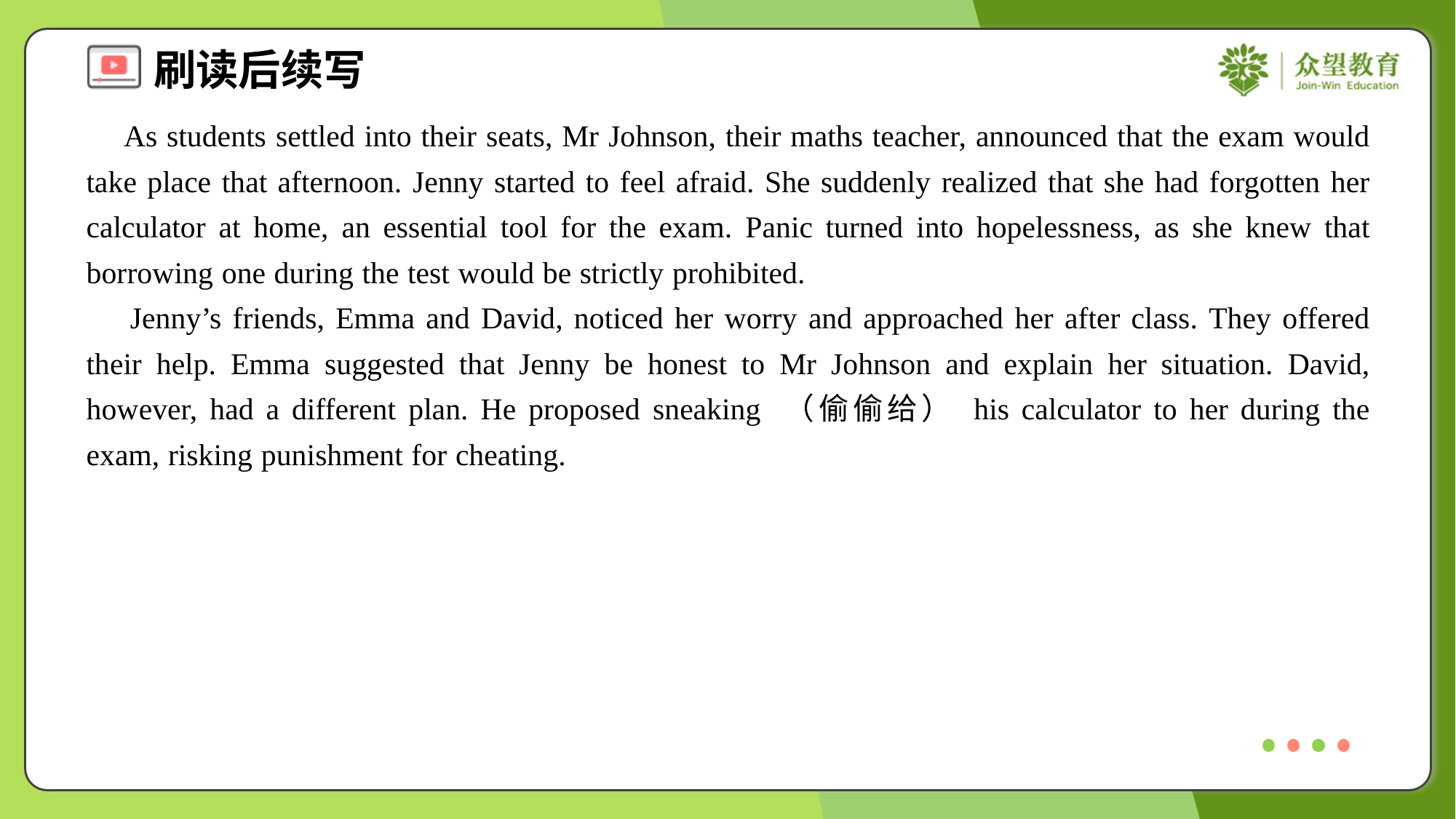

As students settled into their seats, Mr Johnson, their maths teacher, announced that the exam would take place that afternoon. Jenny started to feel afraid. She suddenly realized that she had forgotten her calculator at home, an essential tool for the exam. Panic turned into hopelessness, as she knew that borrowing one during the test would be strictly prohibited.
    Jenny’s friends, Emma and David, noticed her worry and approached her after class. They offered their help. Emma suggested that Jenny be honest to Mr Johnson and explain her situation. David, however, had a different plan. He proposed sneaking （偷偷给） his calculator to her during the exam, risking punishment for cheating.